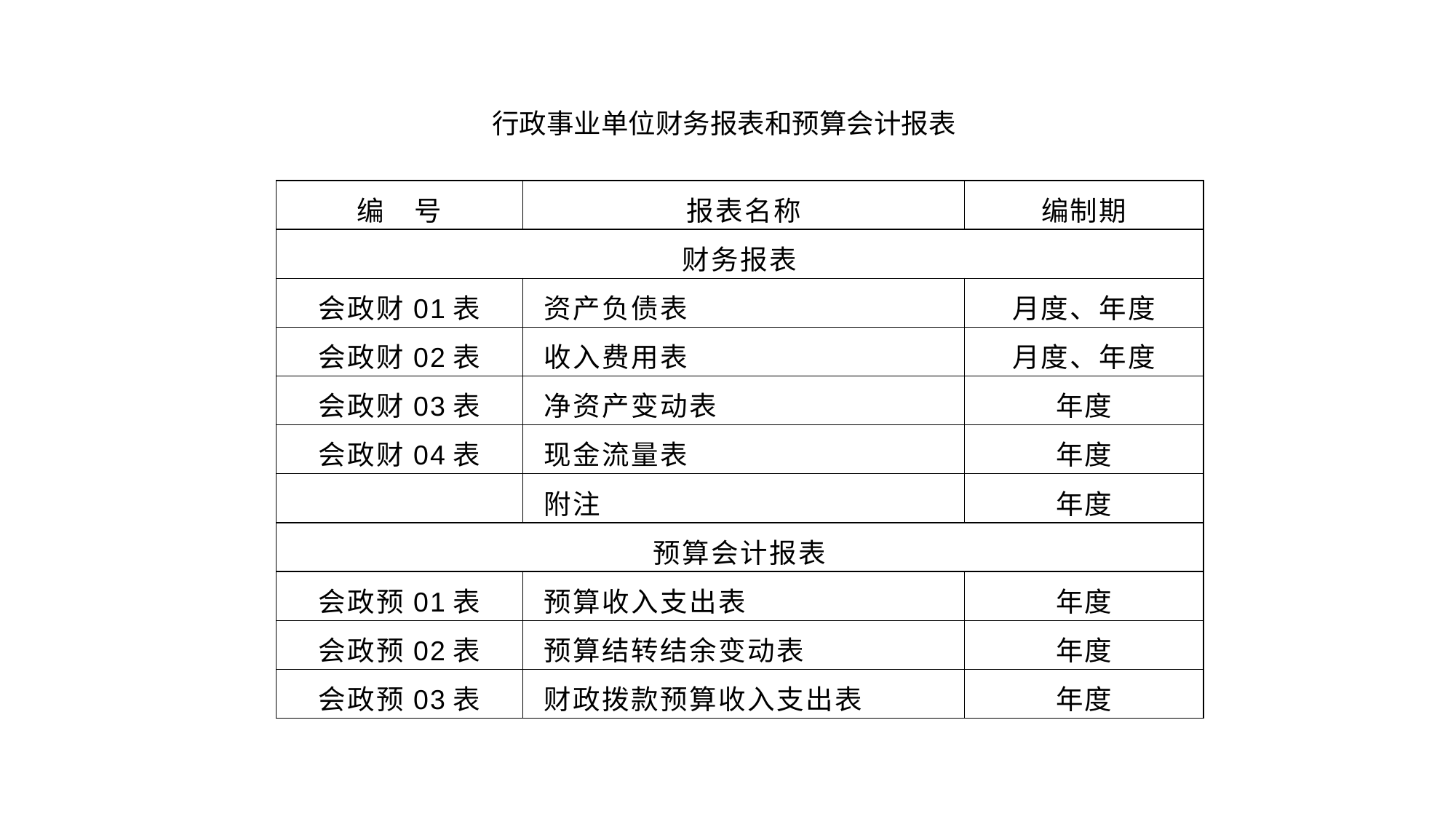

行政事业单位财务报表和预算会计报表
| 编　号 | 报表名称 | 编制期 |
| --- | --- | --- |
| 财务报表 |  |  |
| 会政财01表 | 资产负债表 | 月度、年度 |
| 会政财02表 | 收入费用表 | 月度、年度 |
| 会政财03表 | 净资产变动表 | 年度 |
| 会政财04表 | 现金流量表 | 年度 |
|  | 附注 | 年度 |
| 预算会计报表 |  |  |
| 会政预01表 | 预算收入支出表 | 年度 |
| 会政预02表 | 预算结转结余变动表 | 年度 |
| 会政预03表 | 财政拨款预算收入支出表 | 年度 |